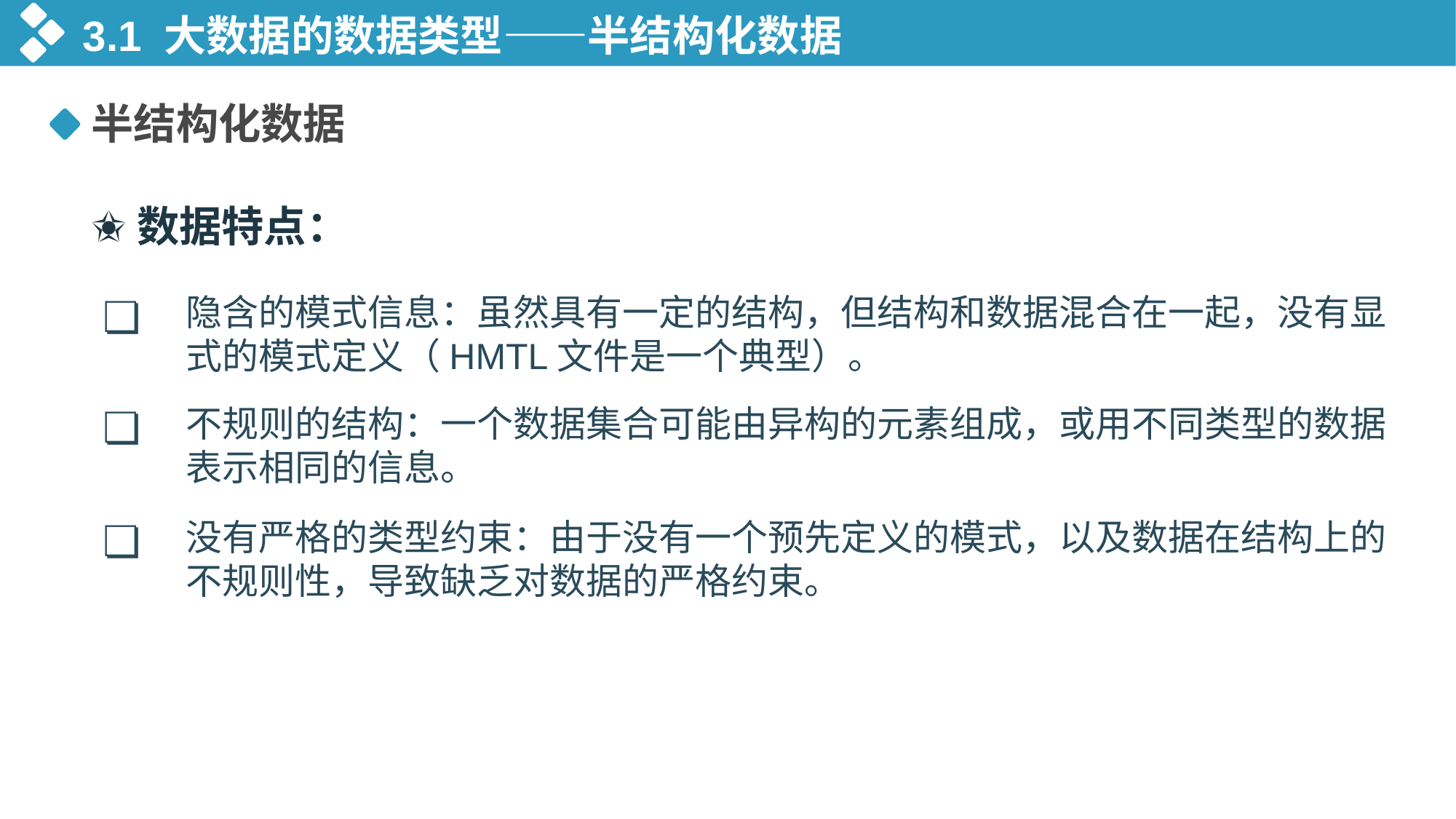

3.1 大数据的数据类型——半结构化数据
半结构化数据

✬数据特点：
❏
隐含的模式信息：虽然具有一定的结构，但结构和数据混合在一起，没有显式的模式定义（HMTL文件是一个典型）。
❏
不规则的结构：一个数据集合可能由异构的元素组成，或用不同类型的数据表示相同的信息。
❏
没有严格的类型约束：由于没有一个预先定义的模式，以及数据在结构上的不规则性，导致缺乏对数据的严格约束。